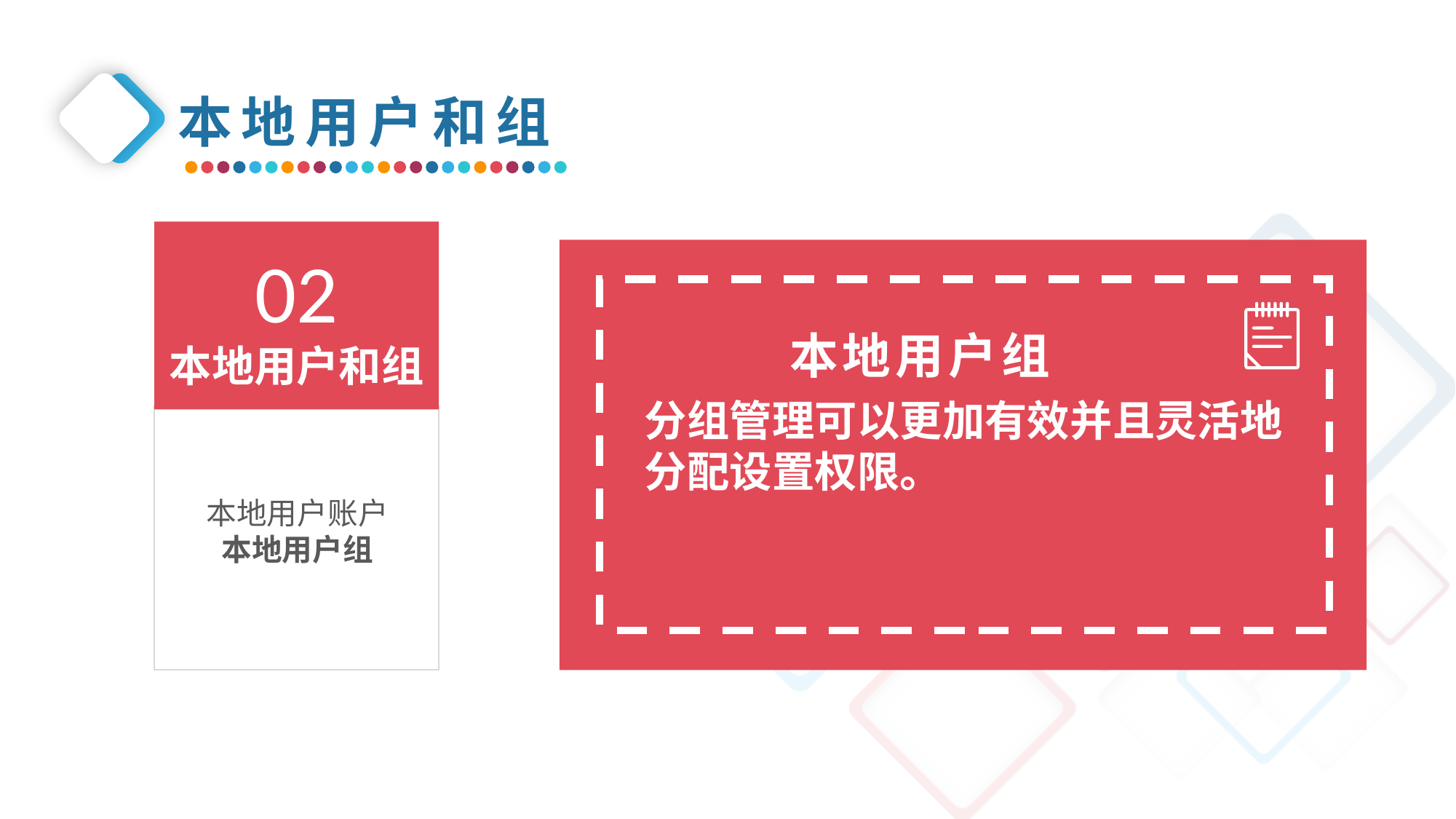

本地用户和组

02
本地用户和组

本地用户组

分组管理可以更加有效并且灵活地分配设置权限。

本地用户账户
本地用户组